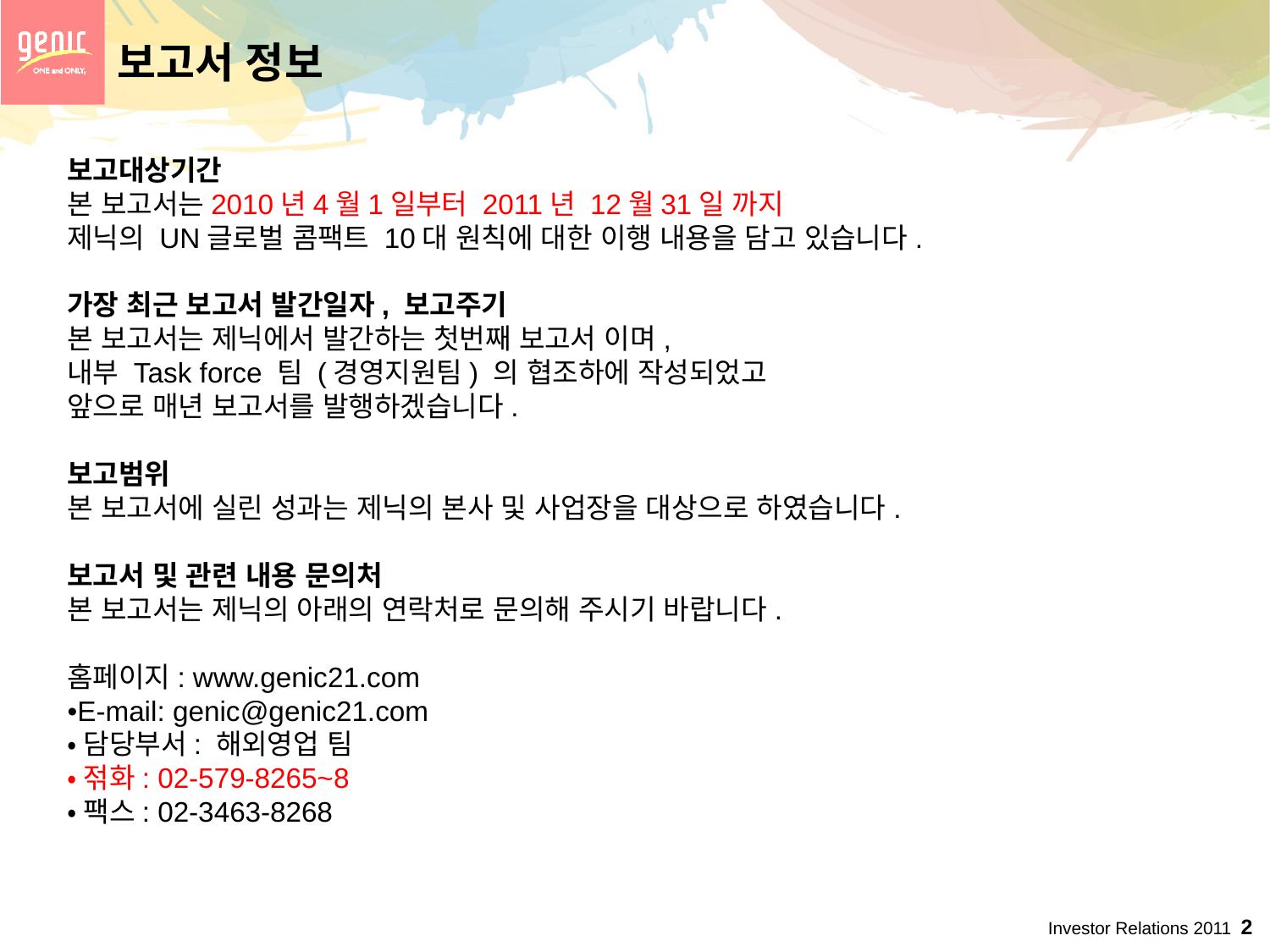

보고서 정보
보고대상기간
본 보고서는2010년4월1일부터 2011년 12월31일 까지
제닉의 UN글로벌 콤팩트 10대 원칙에 대한 이행 내용을 담고 있습니다.

가장 최근 보고서 발간일자, 보고주기
본 보고서는 제닉에서 발간하는 첫번째 보고서 이며,
내부 Task force 팀 (경영지원팀) 의 협조하에 작성되었고
앞으로 매년 보고서를 발행하겠습니다.

보고범위
본 보고서에 실린 성과는 제닉의 본사 및 사업장을 대상으로 하였습니다.

보고서 및 관련 내용 문의처
본 보고서는 제닉의 아래의 연락처로 문의해 주시기 바랍니다.

홈페이지: www.genic21.com
•E-mail: genic@genic21.com
•담당부서: 해외영업 팀
•젂화: 02-579-8265~8
•팩스: 02-3463-8268